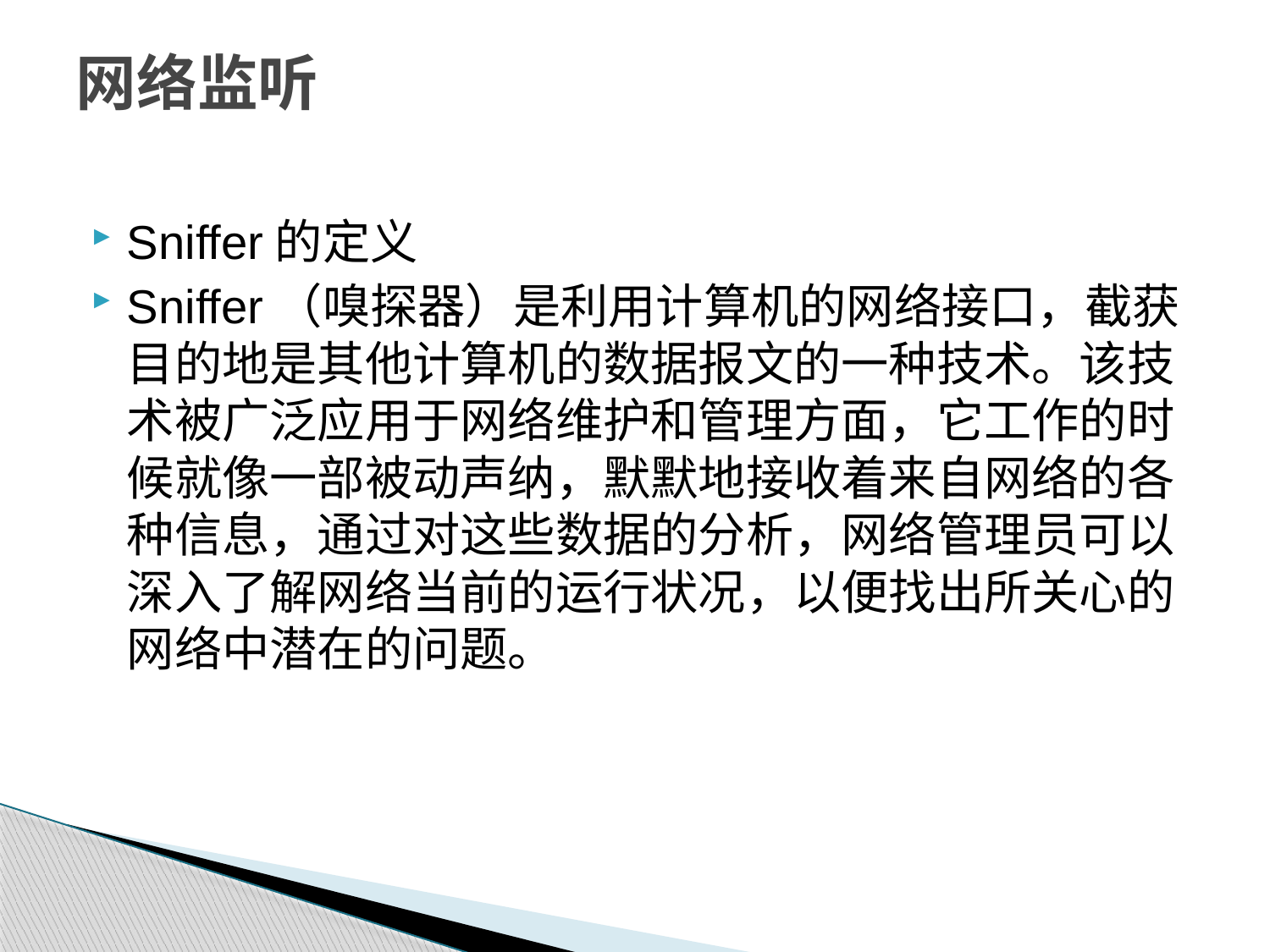

# 网络监听
Sniffer的定义
Sniffer（嗅探器）是利用计算机的网络接口，截获目的地是其他计算机的数据报文的一种技术。该技术被广泛应用于网络维护和管理方面，它工作的时候就像一部被动声纳，默默地接收着来自网络的各种信息，通过对这些数据的分析，网络管理员可以深入了解网络当前的运行状况，以便找出所关心的网络中潜在的问题。